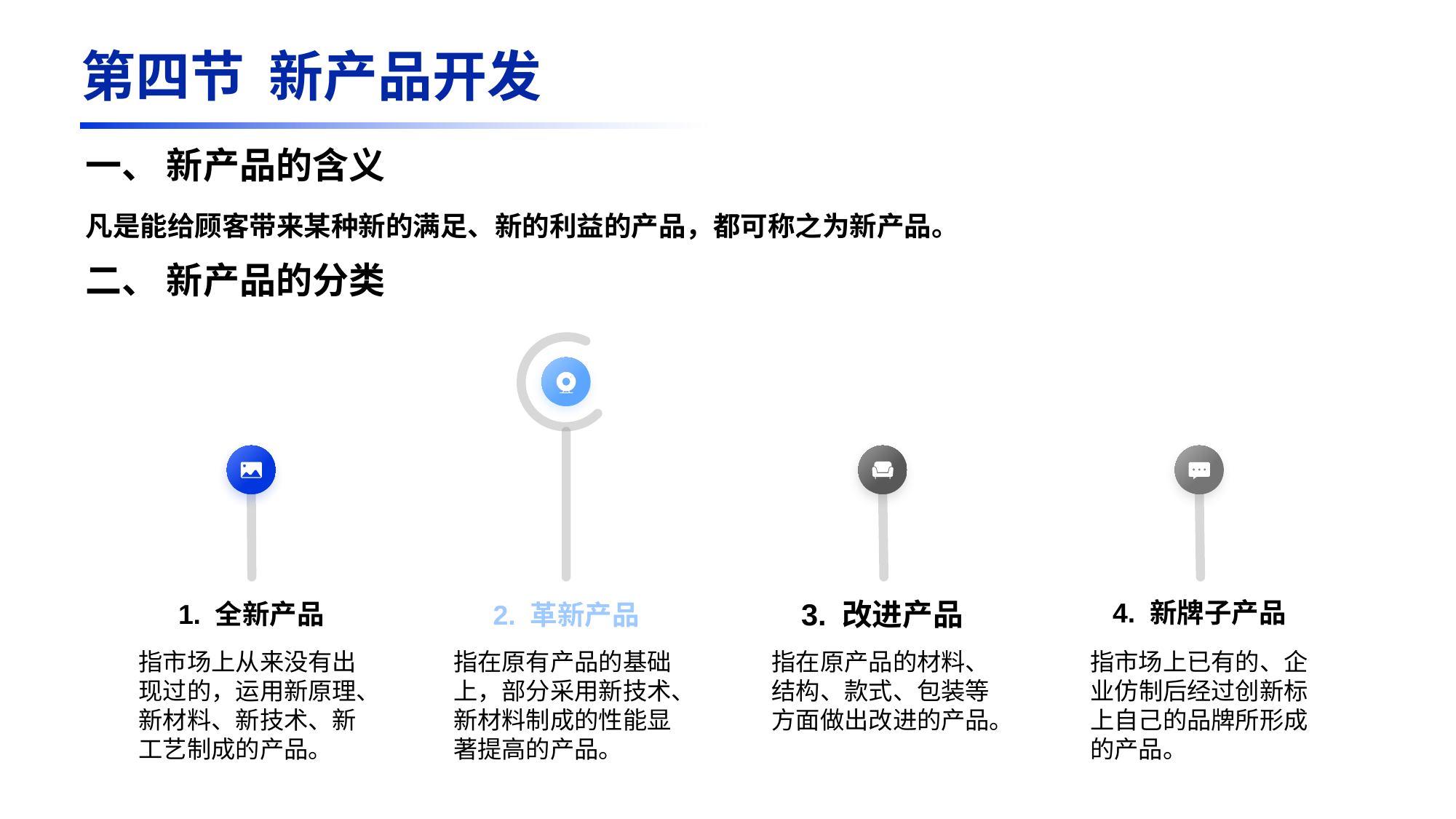

第四节  新产品开发
一、 新产品的含义
凡是能给顾客带来某种新的满足、新的利益的产品，都可称之为新产品。
二、 新产品的分类

3. 改进产品
4. 新牌子产品
1. 全新产品
2. 革新产品
指市场上从来没有出现过的，运用新原理、新材料、新技术、新工艺制成的产品。
指在原有产品的基础上，部分采用新技术、新材料制成的性能显著提高的产品。
指在原产品的材料、结构、款式、包装等方面做出改进的产品。
指市场上已有的、企业仿制后经过创新标上自己的品牌所形成的产品。